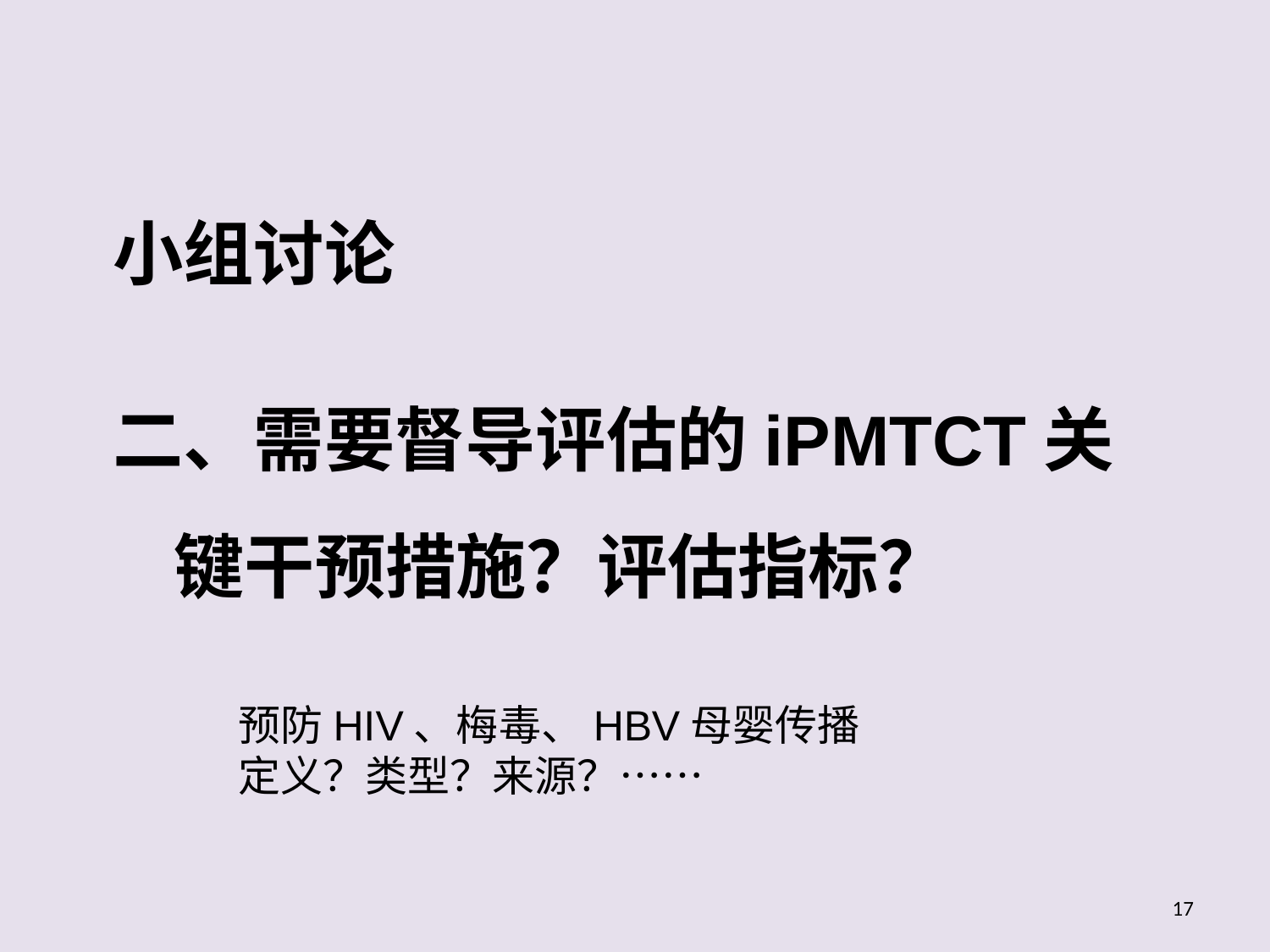

小组讨论
# 二、需要督导评估的iPMTCT关键干预措施？评估指标？
预防HIV、梅毒、HBV母婴传播
定义？类型？来源？……
17